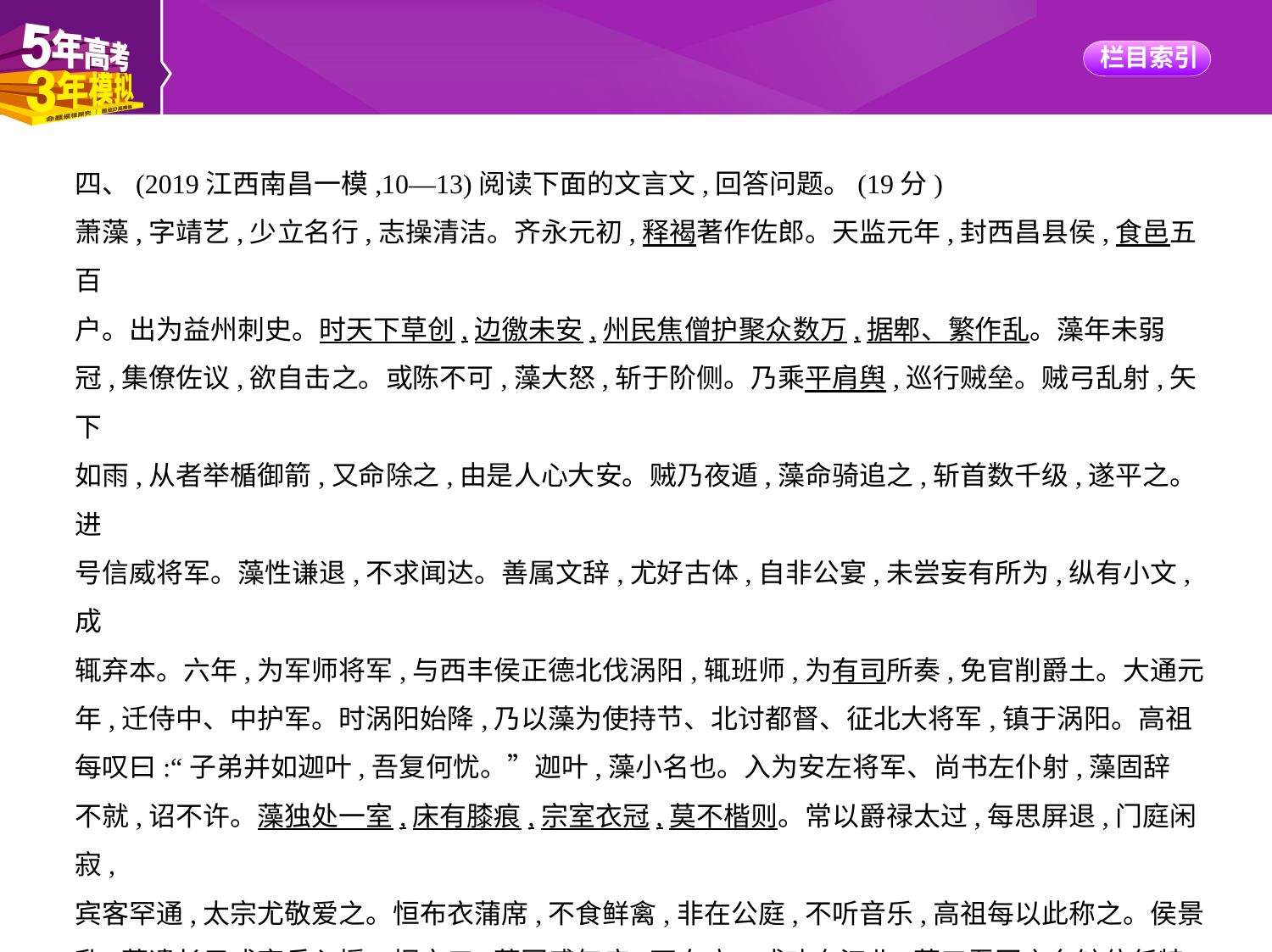

四、(2019江西南昌一模,10—13)阅读下面的文言文,回答问题。(19分)
萧藻,字靖艺,少立名行,志操清洁。齐永元初,释褐著作佐郎。天监元年,封西昌县侯,食邑五百
户。出为益州刺史。时天下草创,边徼未安,州民焦僧护聚众数万,据郫、繁作乱。藻年未弱
冠,集僚佐议,欲自击之。或陈不可,藻大怒,斩于阶侧。乃乘平肩舆,巡行贼垒。贼弓乱射,矢下
如雨,从者举楯御箭,又命除之,由是人心大安。贼乃夜遁,藻命骑追之,斩首数千级,遂平之。进
号信威将军。藻性谦退,不求闻达。善属文辞,尤好古体,自非公宴,未尝妄有所为,纵有小文,成
辄弃本。六年,为军师将军,与西丰侯正德北伐涡阳,辄班师,为有司所奏,免官削爵土。大通元
年,迁侍中、中护军。时涡阳始降,乃以藻为使持节、北讨都督、征北大将军,镇于涡阳。高祖
每叹曰:“子弟并如迦叶,吾复何忧。”迦叶,藻小名也。入为安左将军、尚书左仆射,藻固辞
不就,诏不许。藻独处一室,床有膝痕,宗室衣冠,莫不楷则。常以爵禄太过,每思屏退,门庭闲寂,
宾客罕通,太宗尤敬爱之。恒布衣蒲席,不食鲜禽,非在公庭,不听音乐,高祖每以此称之。侯景
乱,藻遣长子彧率兵入援。据京口,藻因感气疾,不自疗。或劝奔江北,藻曰吾国之台铉位任特
隆既不能诛剪逆贼正当同死朝廷安能投身异类欲保余生因不食累日。太清三年,薨,时年六十
七。